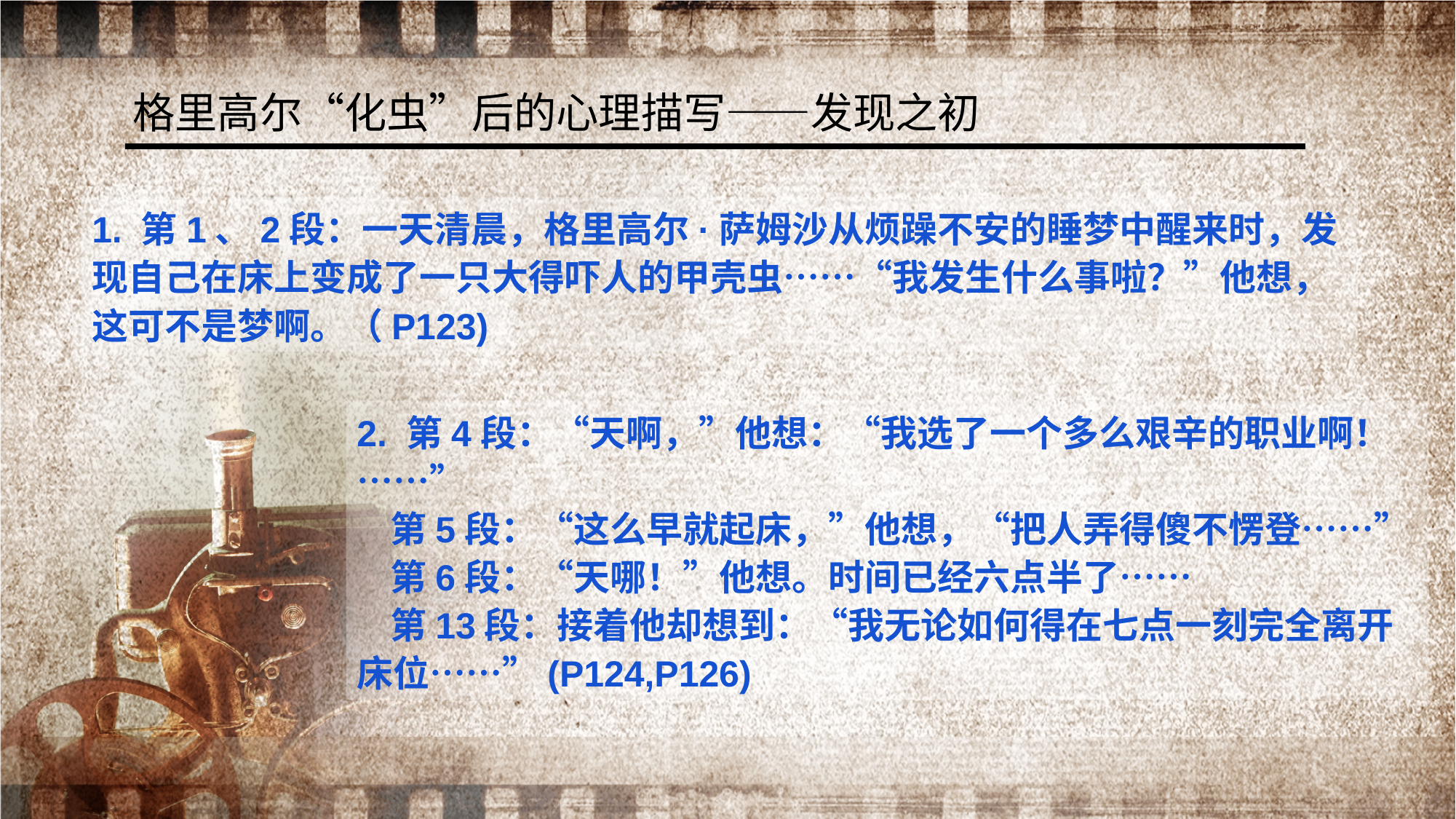

格里高尔“化虫”后的心理描写——发现之初

1. 第1、2段：一天清晨，格里高尔·萨姆沙从烦躁不安的睡梦中醒来时，发现自己在床上变成了一只大得吓人的甲壳虫……“我发生什么事啦？”他想，这可不是梦啊。（P123)
2. 第4段：“天啊，”他想：“我选了一个多么艰辛的职业啊！……”
   第5段：“这么早就起床，”他想，“把人弄得傻不愣登……”
   第6段：“天哪！”他想。时间已经六点半了……
   第13段：接着他却想到：“我无论如何得在七点一刻完全离开床位……”(P124,P126)